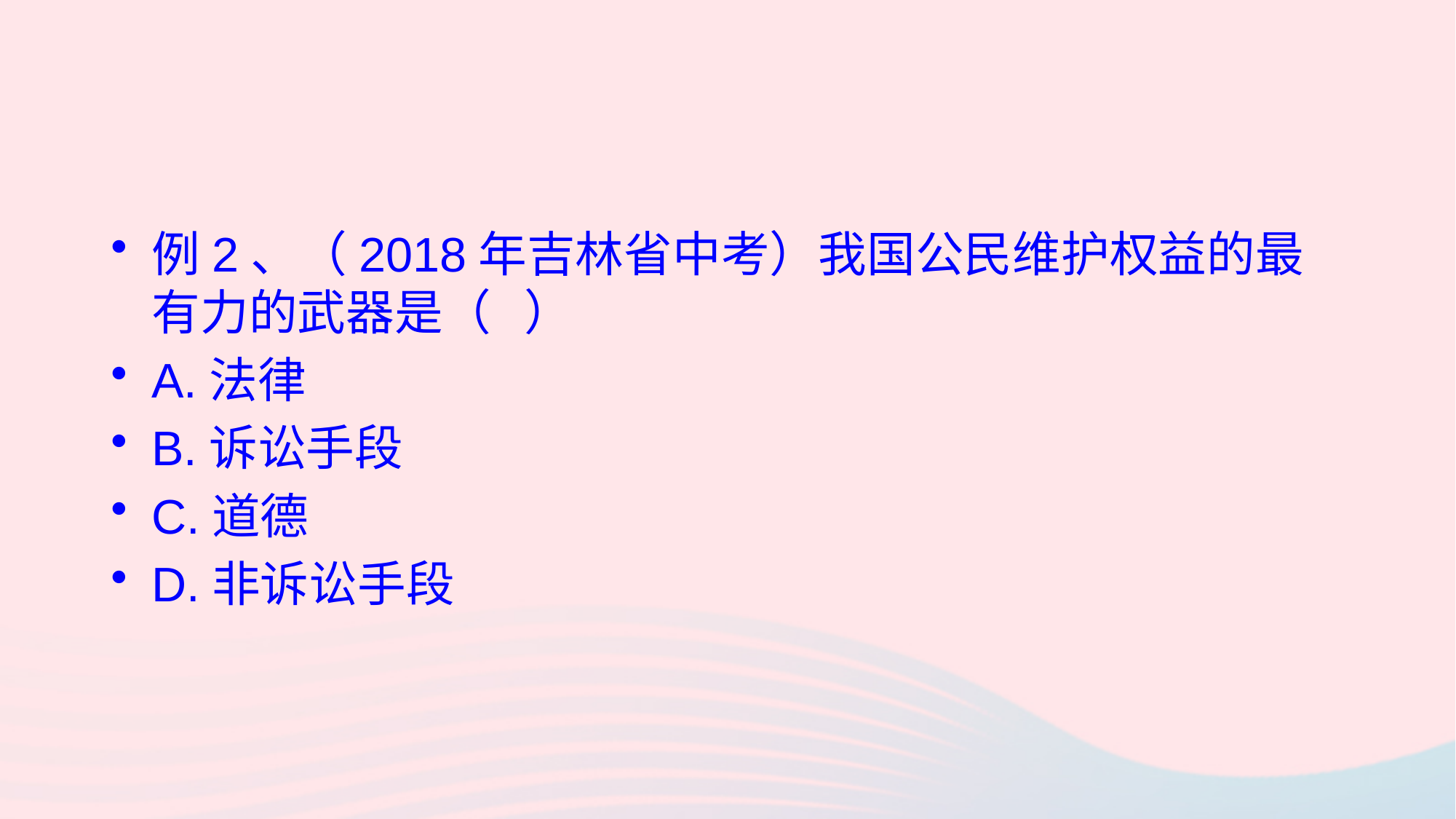

例2、（2018年吉林省中考）我国公民维护权益的最有力的武器是（   ）
A.法律
B.诉讼手段
C.道德
D.非诉讼手段